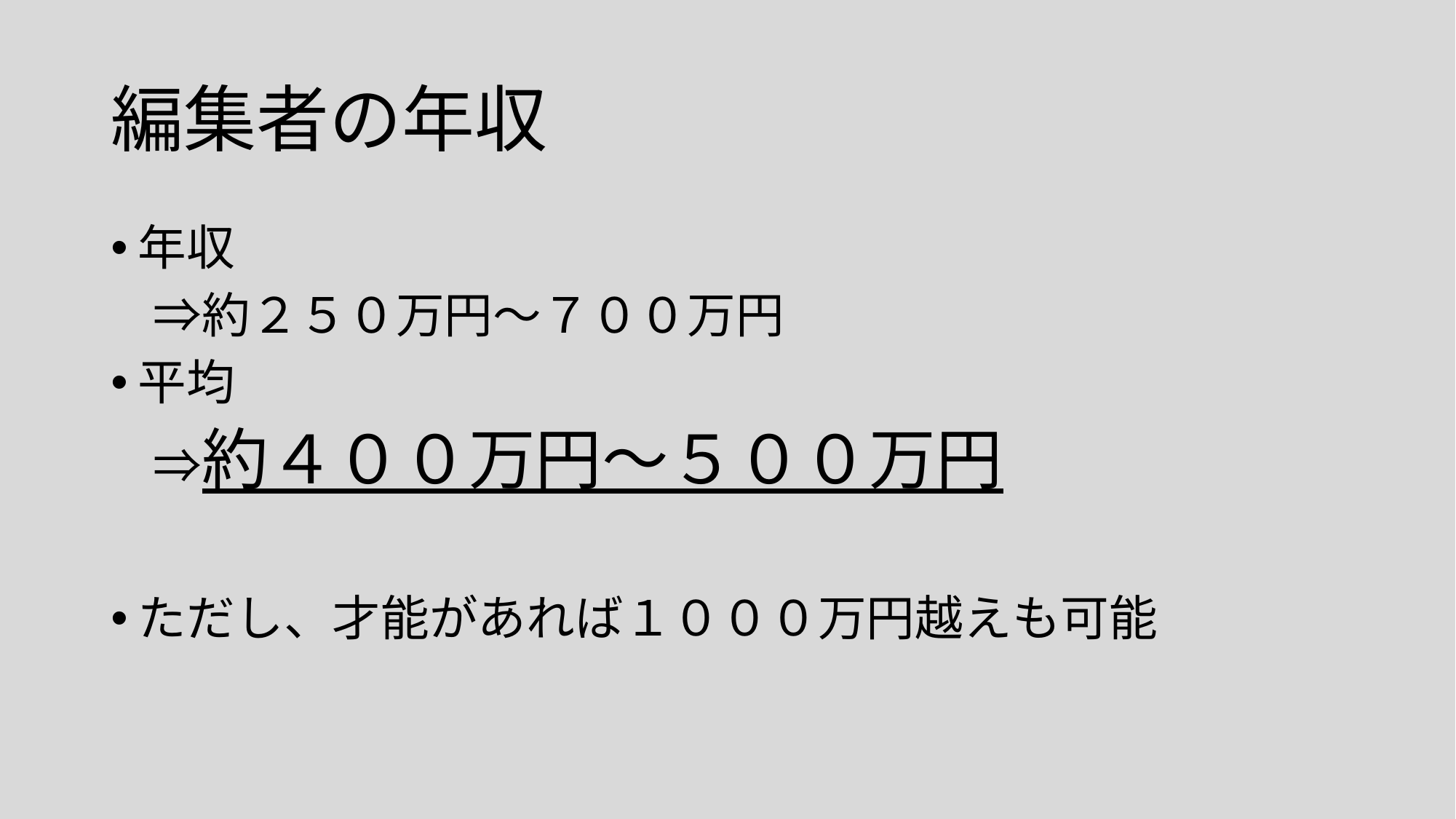

# 編集者の年収
年収
　⇒約２５０万円～７００万円
平均
　⇒約４００万円～５００万円

ただし、才能があれば１０００万円越えも可能